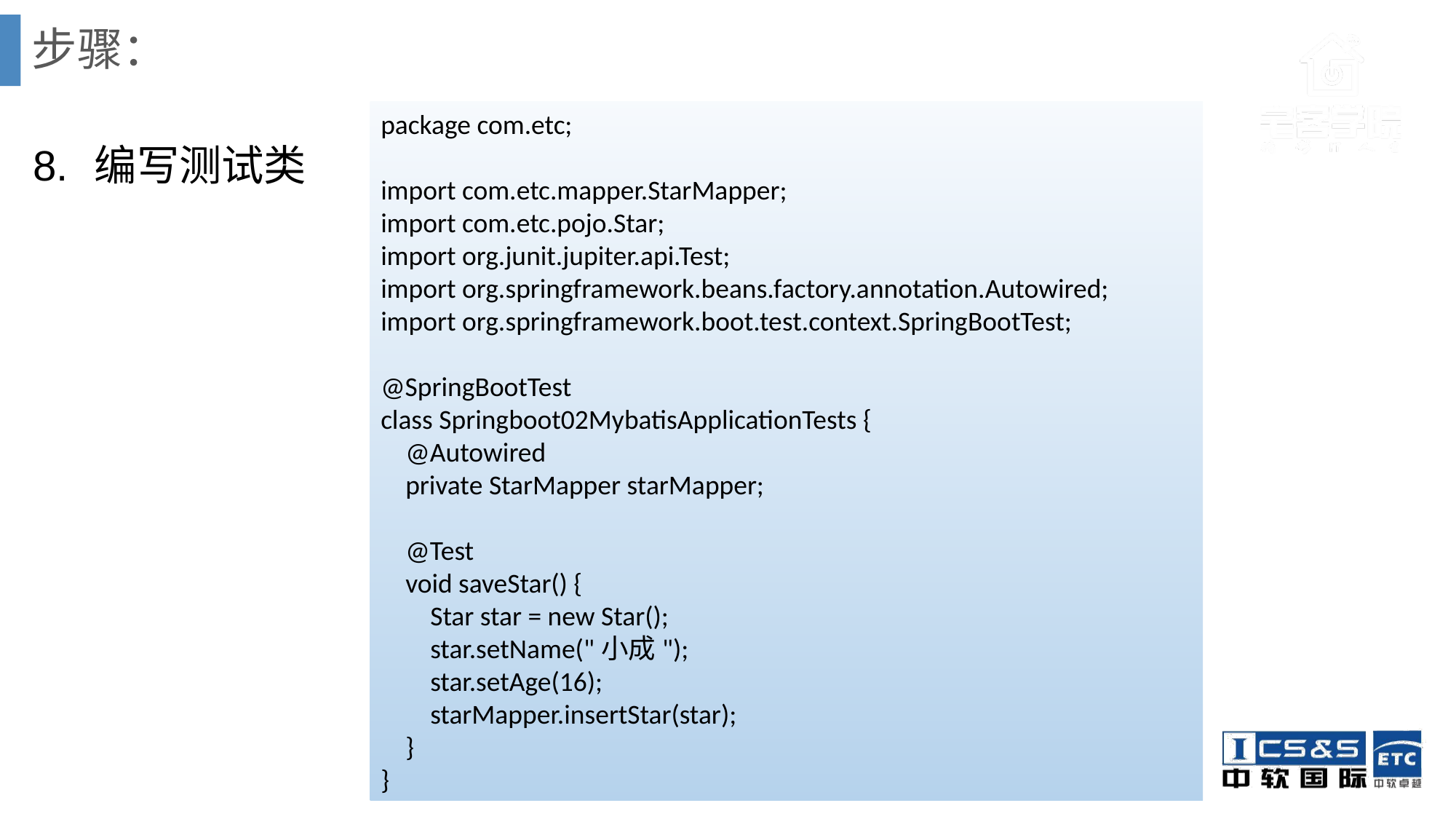

# 步骤：
package com.etc;

import com.etc.mapper.StarMapper;
import com.etc.pojo.Star;
import org.junit.jupiter.api.Test;
import org.springframework.beans.factory.annotation.Autowired;
import org.springframework.boot.test.context.SpringBootTest;

@SpringBootTest
class Springboot02MybatisApplicationTests {
    @Autowired
    private StarMapper starMapper;

    @Test
    void saveStar() {
        Star star = new Star();
        star.setName("小成");
        star.setAge(16);
        starMapper.insertStar(star);
    }
}
编写测试类